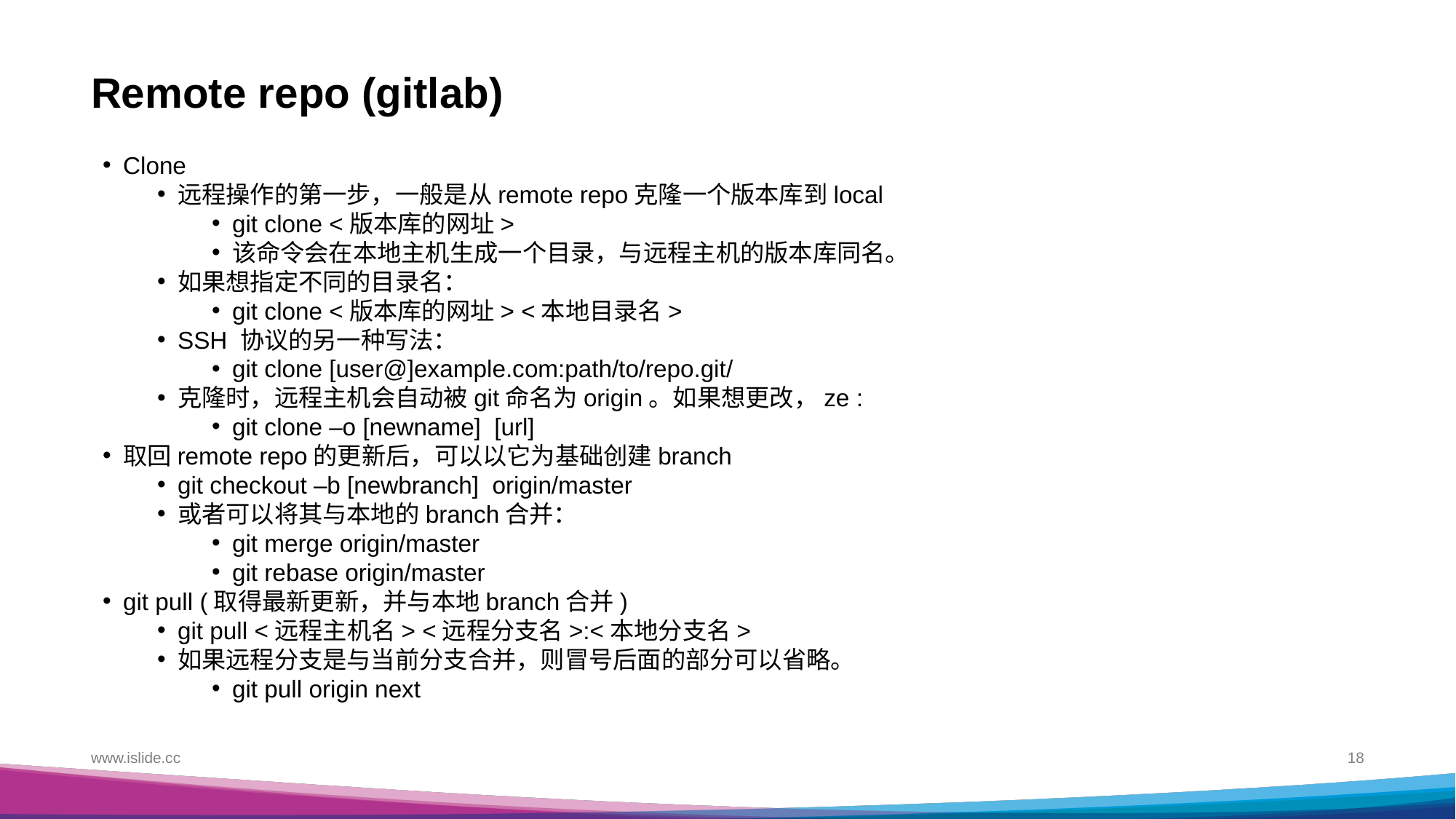

# Remote repo (gitlab)
Clone
远程操作的第一步，一般是从remote repo克隆一个版本库到local
git clone <版本库的网址>
该命令会在本地主机生成一个目录，与远程主机的版本库同名。
如果想指定不同的目录名：
git clone <版本库的网址> <本地目录名>
SSH 协议的另一种写法：
git clone [user@]example.com:path/to/repo.git/
克隆时，远程主机会自动被git命名为origin。如果想更改，ze :
git clone –o [newname]  [url]
取回remote repo的更新后，可以以它为基础创建branch
git checkout –b [newbranch]  origin/master
或者可以将其与本地的branch合并：
git merge origin/master
git rebase origin/master
git pull (取得最新更新，并与本地branch合并)
git pull <远程主机名> <远程分支名>:<本地分支名>
如果远程分支是与当前分支合并，则冒号后面的部分可以省略。
git pull origin next
www.islide.cc
18